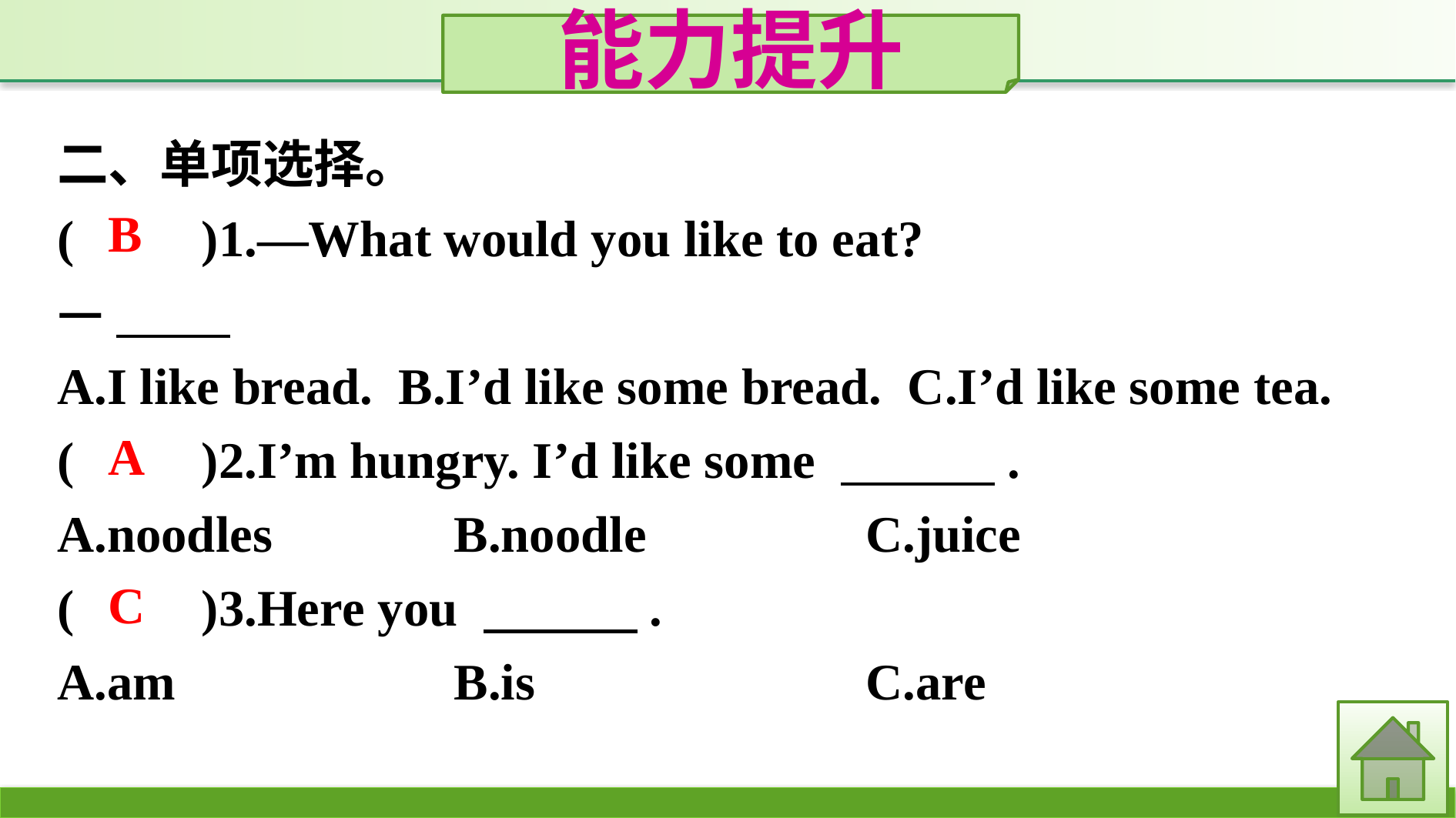

能力提升
二、单项选择。
(　　)1.—What would you like to eat?
—
A.I like bread.  B.I’d like some bread.  C.I’d like some tea.
(　　)2.I’m hungry. I’d like some 　　　.
A.noodles		B.noodle		C.juice
(　　)3.Here you 　　　.
A.am			B.is				C.are
B
A
C